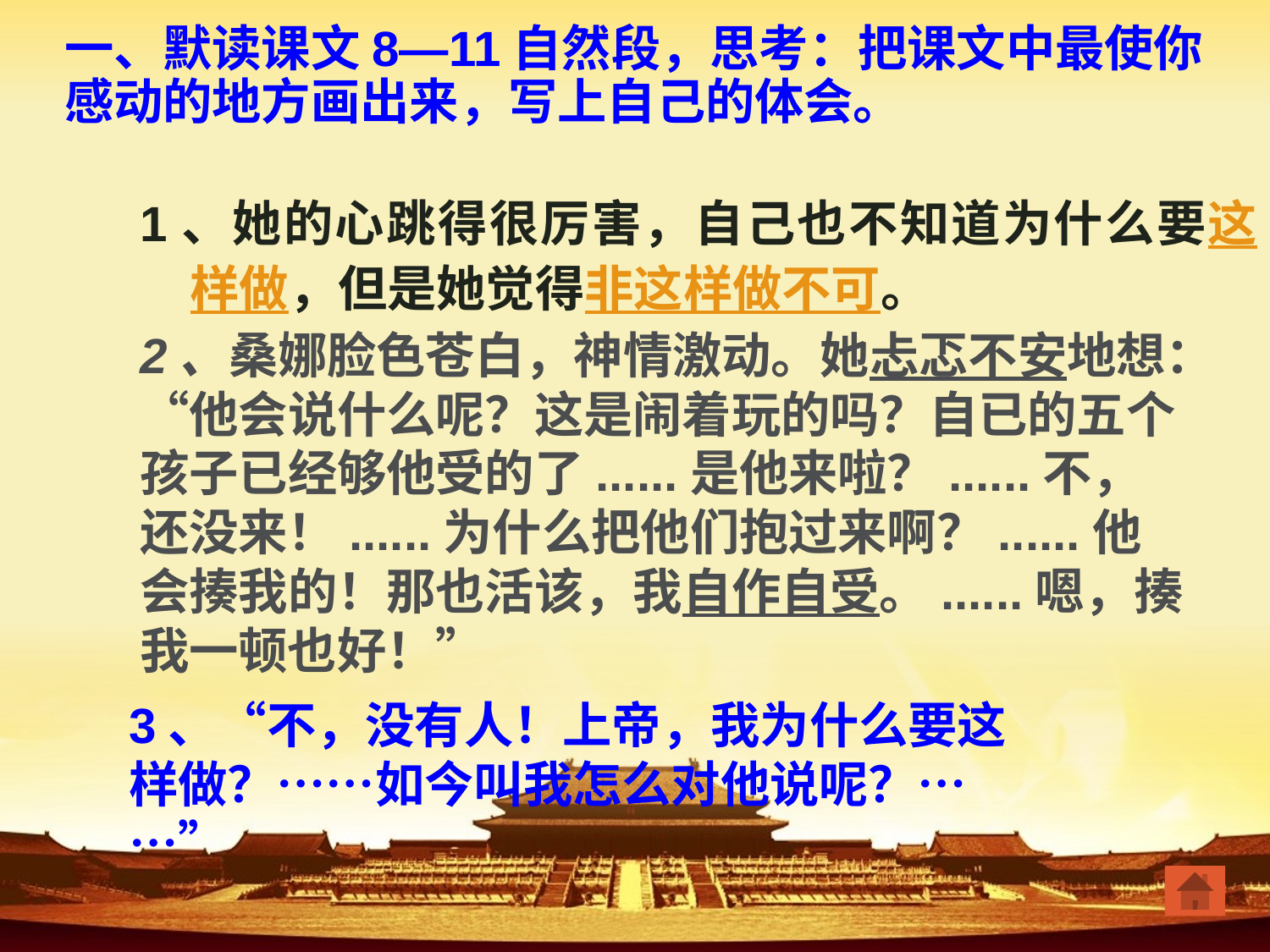

# 一、默读课文8—11自然段，思考：把课文中最使你感动的地方画出来，写上自己的体会。
1、她的心跳得很厉害，自己也不知道为什么要这样做，但是她觉得非这样做不可。
2、桑娜脸色苍白，神情激动。她忐忑不安地想：“他会说什么呢？这是闹着玩的吗？自已的五个孩子已经够他受的了......是他来啦？......不，还没来！......为什么把他们抱过来啊？......他会揍我的！那也活该，我自作自受。......嗯，揍我一顿也好！”

3、“不，没有人！上帝，我为什么要这样做？……如今叫我怎么对他说呢？……”